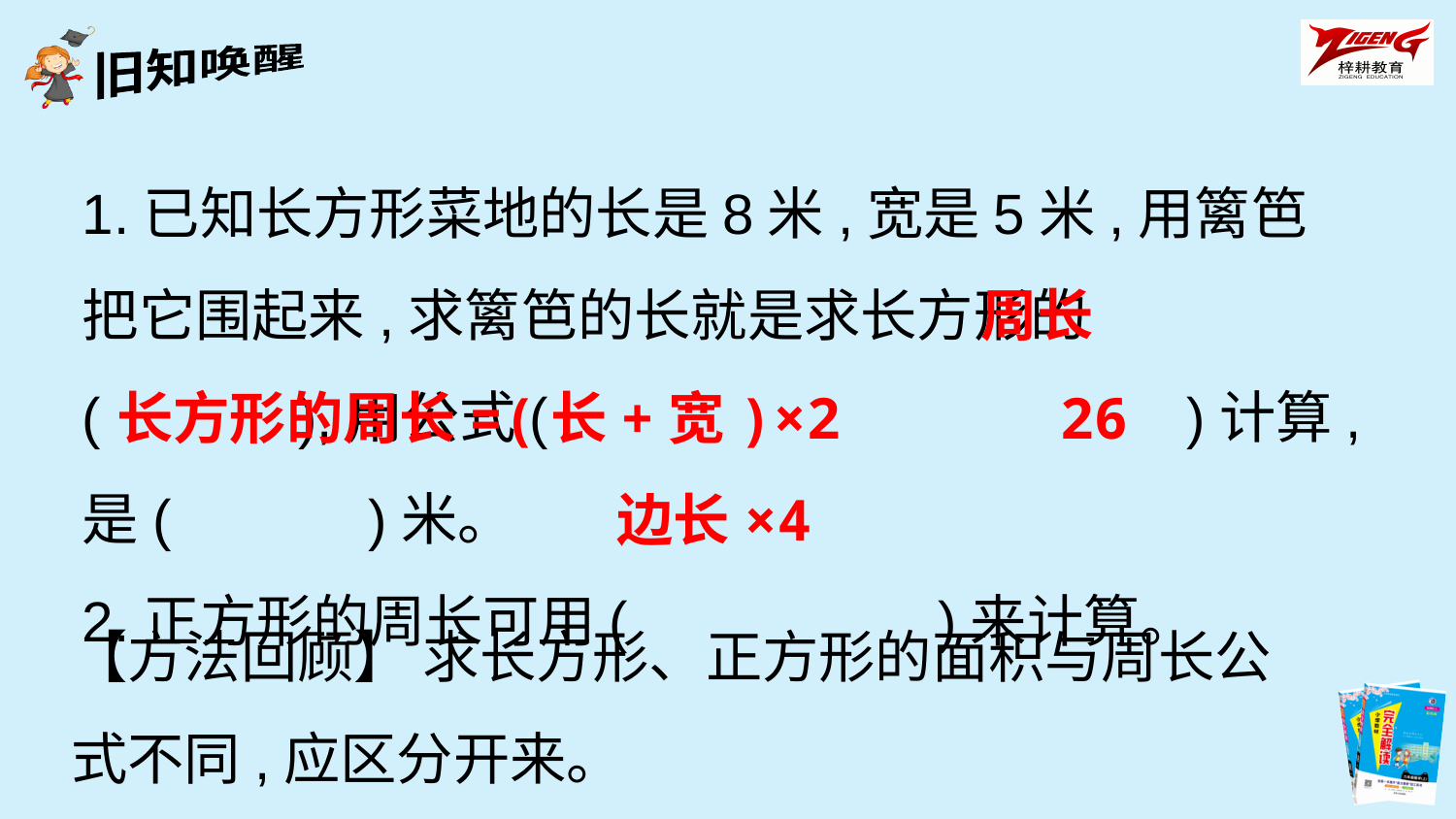

1.已知长方形菜地的长是8米,宽是5米,用篱笆把它围起来,求篱笆的长就是求长方形的(　　　),用公式(　　　　                          　)计算,是(　　　)米。
2.正方形的周长可用(　　　　　)来计算。
周长
长方形的周长=(长+宽)×2
26
边长×4
【方法回顾】 求长方形、正方形的面积与周长公式不同,应区分开来。